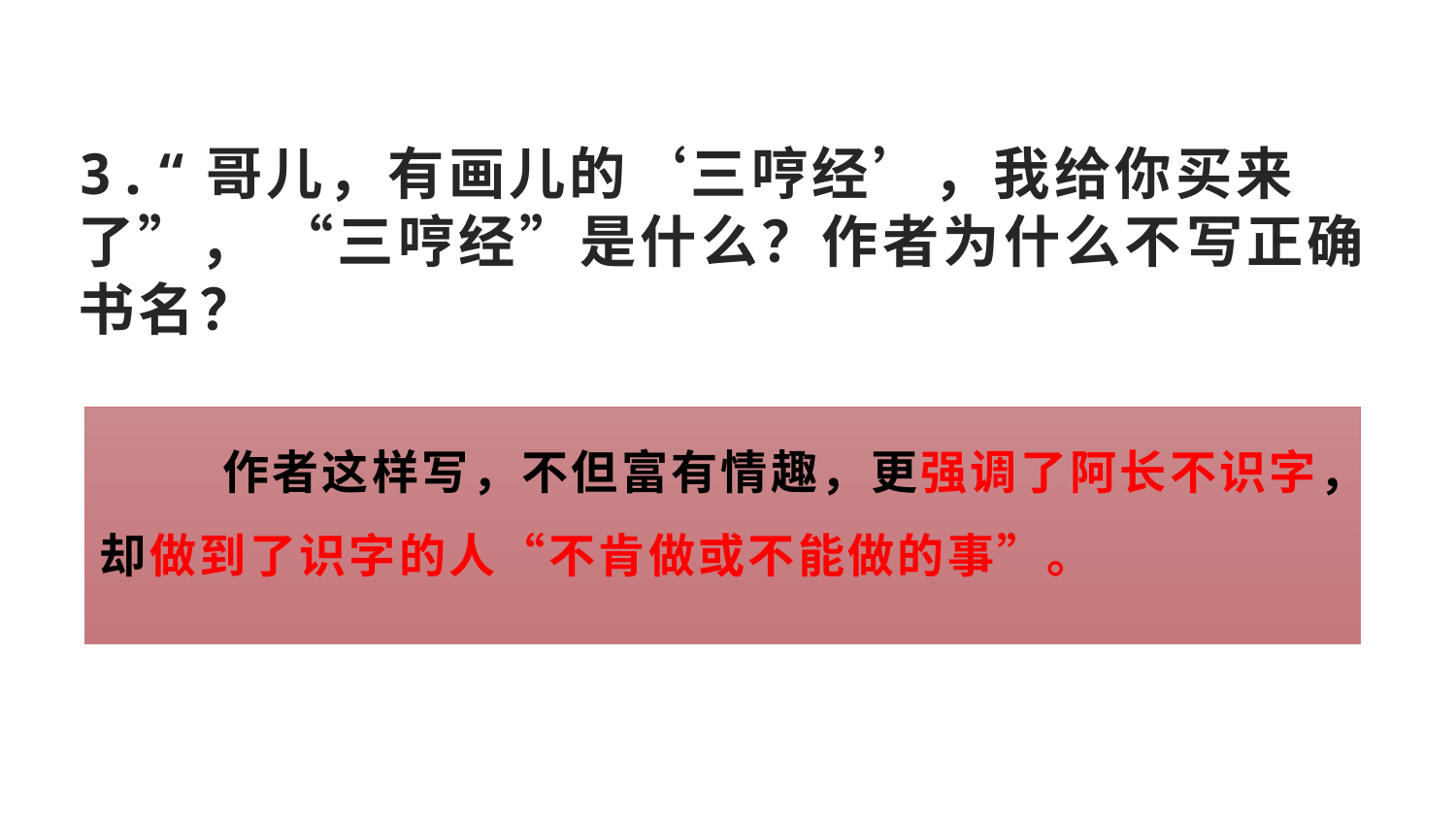

# 3.“哥儿，有画儿的‘三哼经’，我给你买来了”， “三哼经”是什么？作者为什么不写正确书名？
作者这样写，不但富有情趣，更强调了阿长不识字，却做到了识字的人“不肯做或不能做的事”。